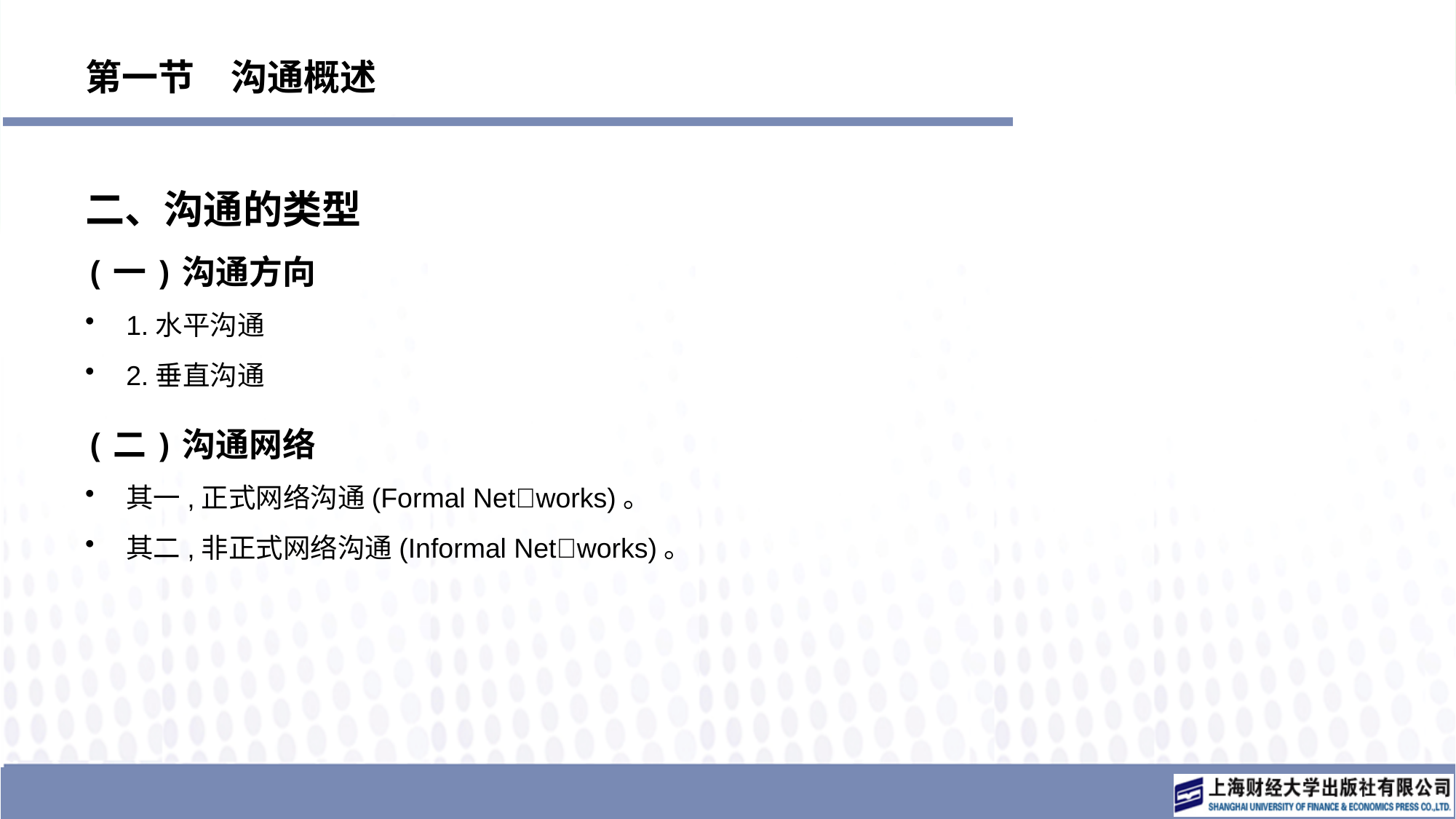

# 第一节　沟通概述
二、沟通的类型
(一)沟通方向
1.水平沟通
2.垂直沟通
(二)沟通网络
其一,正式网络沟通(Formal Net􀆼works)。
其二,非正式网络沟通(Informal Net􀆼works)。